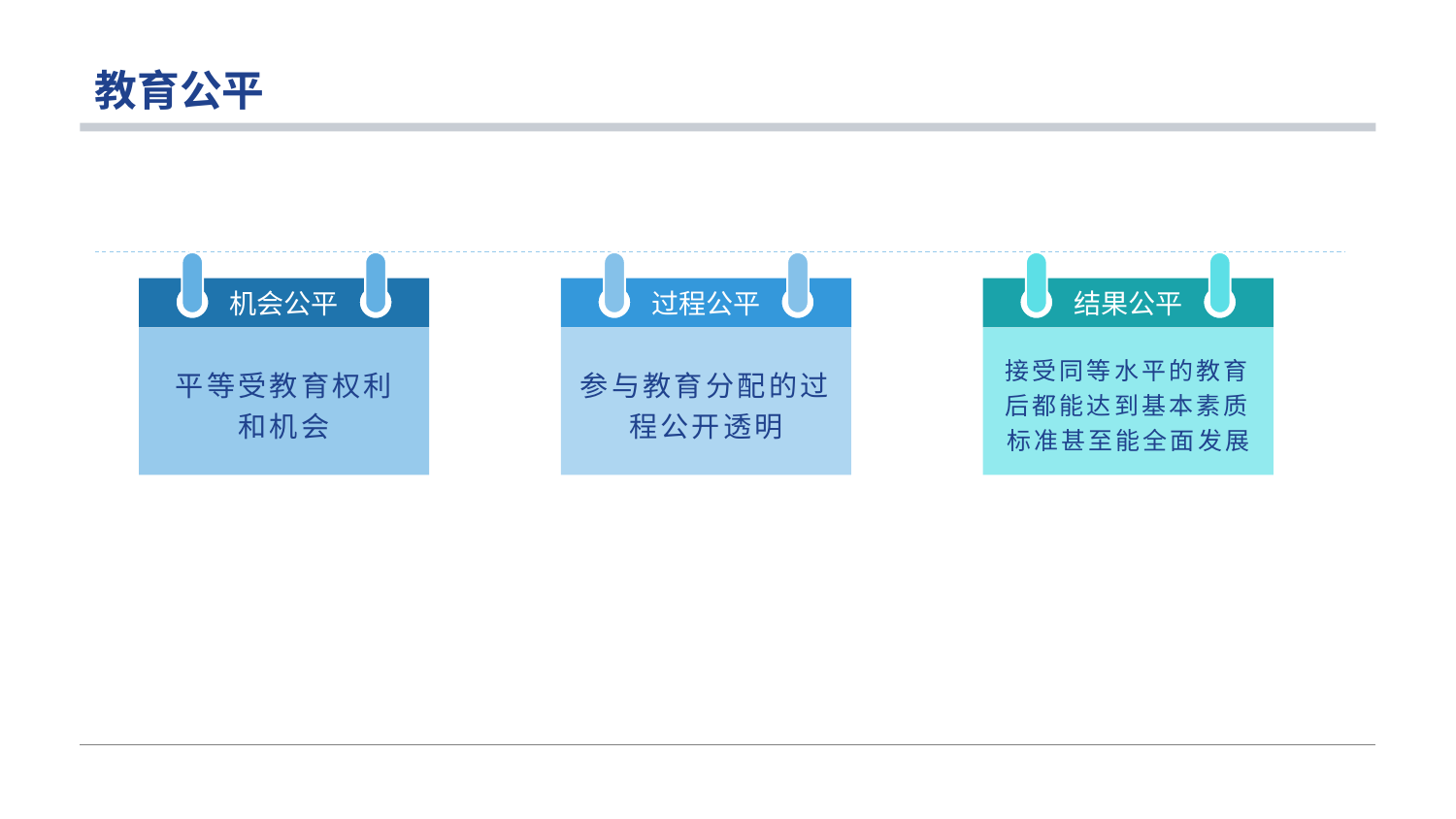

# 教育公平

机会公平
过程公平
结果公平
平等受教育权利
和机会
参与教育分配的过程公开透明
接受同等水平的教育后都能达到基本素质标准甚至能全面发展